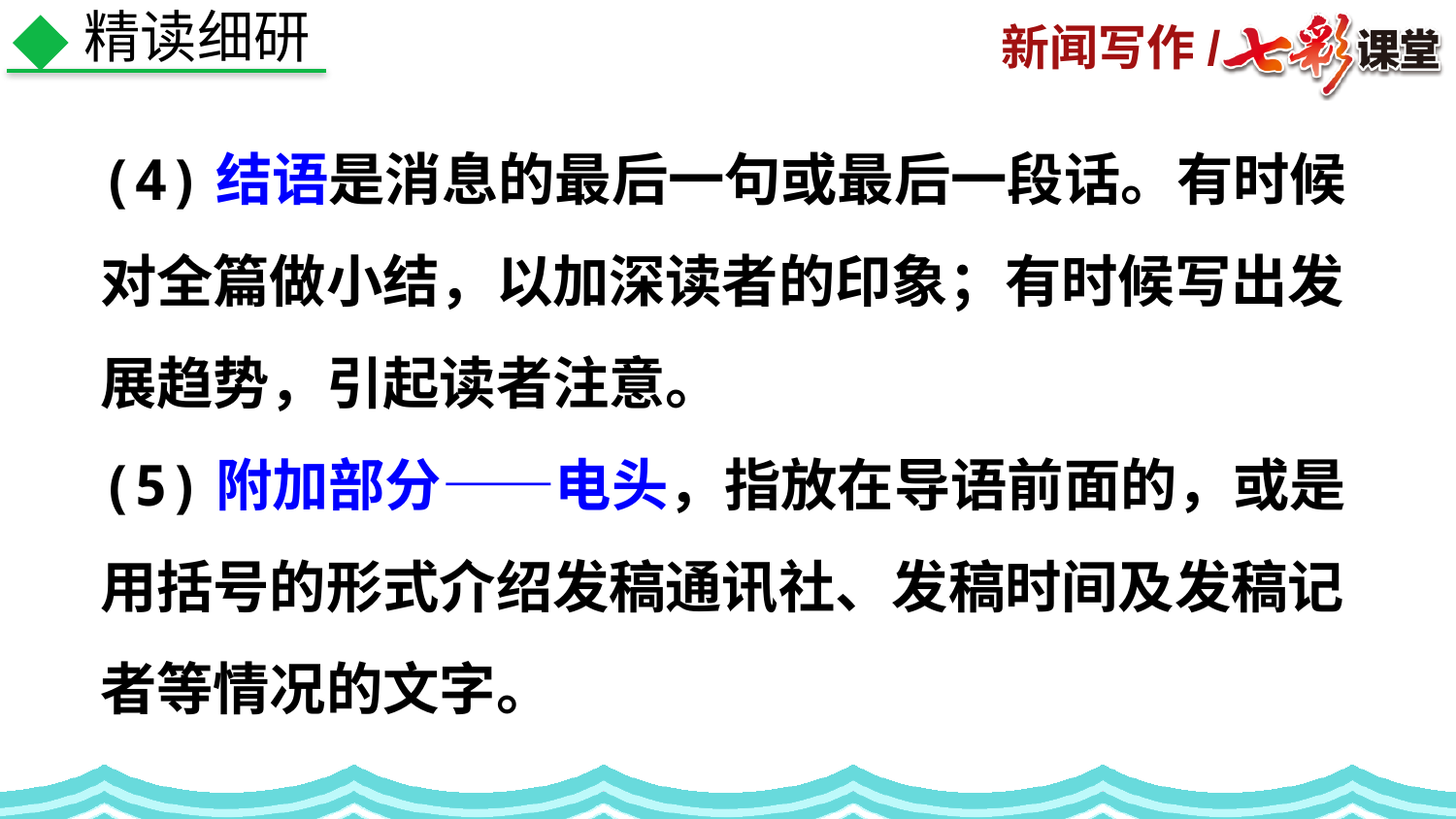

精读细研

(4)结语是消息的最后一句或最后一段话。有时候对全篇做小结，以加深读者的印象；有时候写出发展趋势，引起读者注意。
(5)附加部分——电头，指放在导语前面的，或是用括号的形式介绍发稿通讯社、发稿时间及发稿记者等情况的文字。